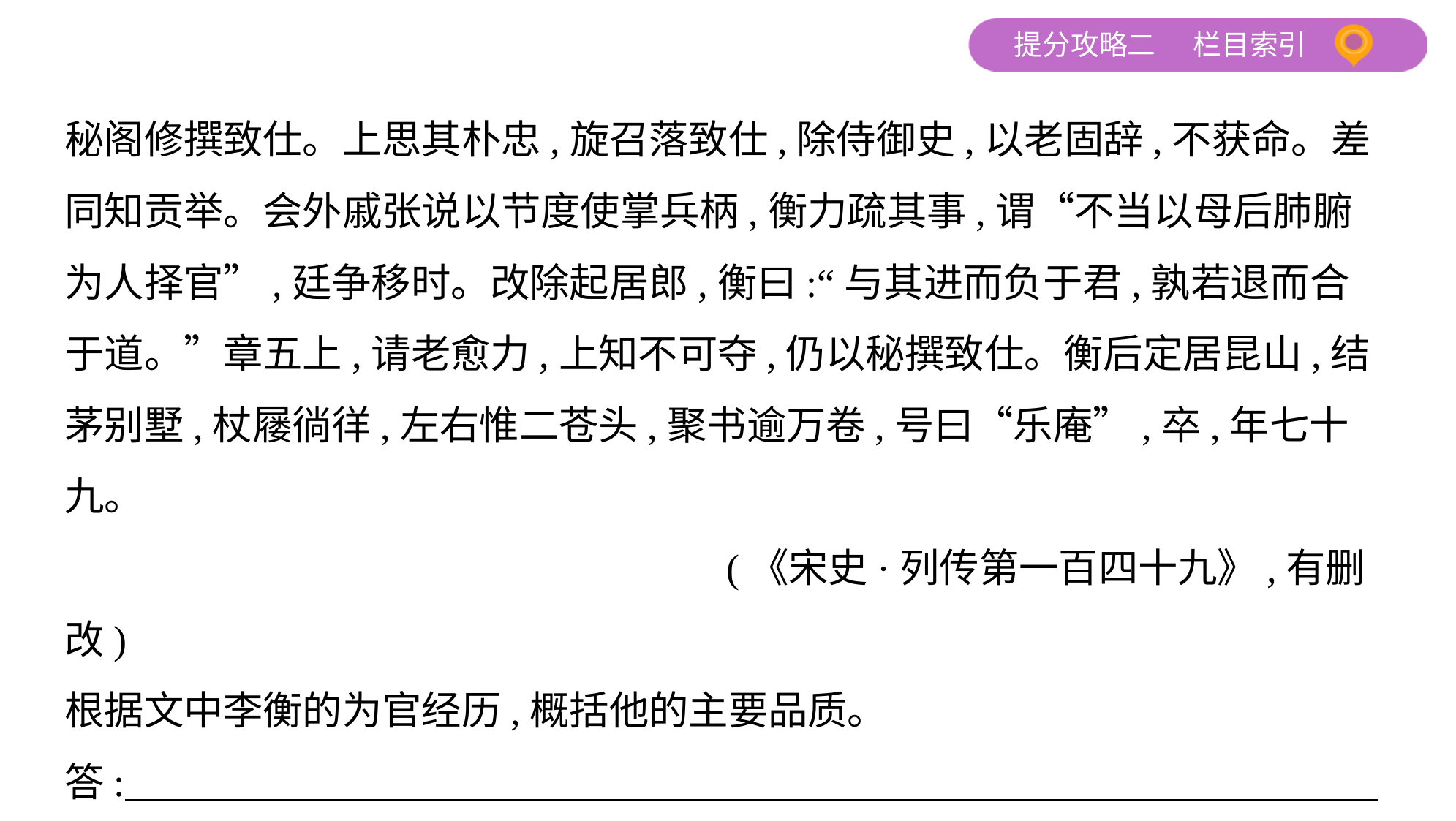

秘阁修撰致仕。上思其朴忠,旋召落致仕,除侍御史,以老固辞,不获命。差同知贡举。会外戚张说以节度使掌兵柄,衡力疏其事,谓“不当以母后肺腑为人择官”,廷争移时。改除起居郎,衡曰:“与其进而负于君,孰若退而合于道。”章五上,请老愈力,上知不可夺,仍以秘撰致仕。衡后定居昆山,结茅别墅,杖屦徜徉,左右惟二苍头,聚书逾万卷,号曰“乐庵”,卒,年七十九。
                                                                   (《宋史·列传第一百四十九》,有删改)
根据文中李衡的为官经历,概括他的主要品质。
答: